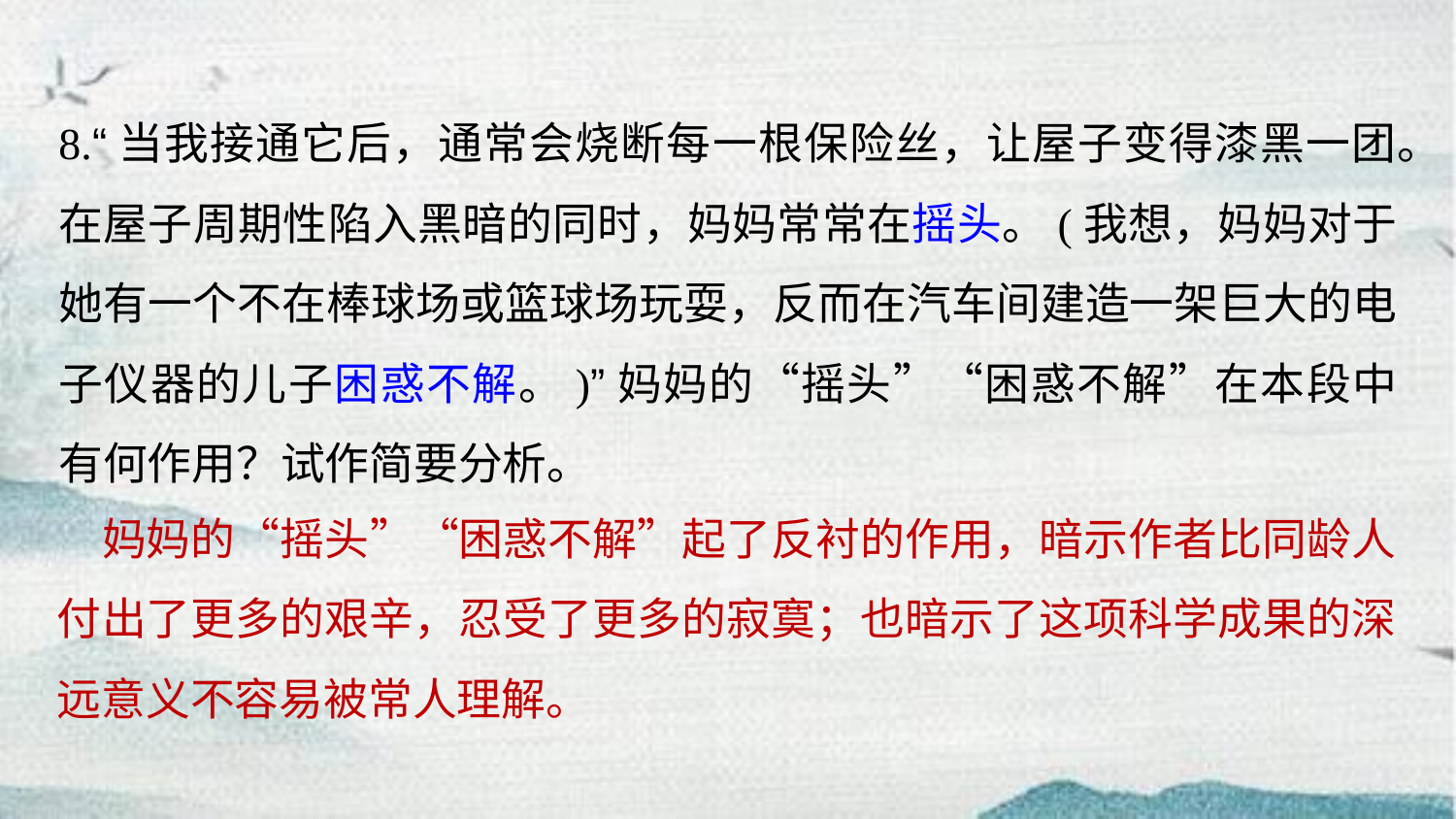

8.“当我接通它后，通常会烧断每一根保险丝，让屋子变得漆黑一团。在屋子周期性陷入黑暗的同时，妈妈常常在摇头。(我想，妈妈对于她有一个不在棒球场或篮球场玩耍，反而在汽车间建造一架巨大的电子仪器的儿子困惑不解。)”妈妈的“摇头”“困惑不解”在本段中有何作用？试作简要分析。
　妈妈的“摇头”“困惑不解”起了反衬的作用，暗示作者比同龄人付出了更多的艰辛，忍受了更多的寂寞；也暗示了这项科学成果的深远意义不容易被常人理解。